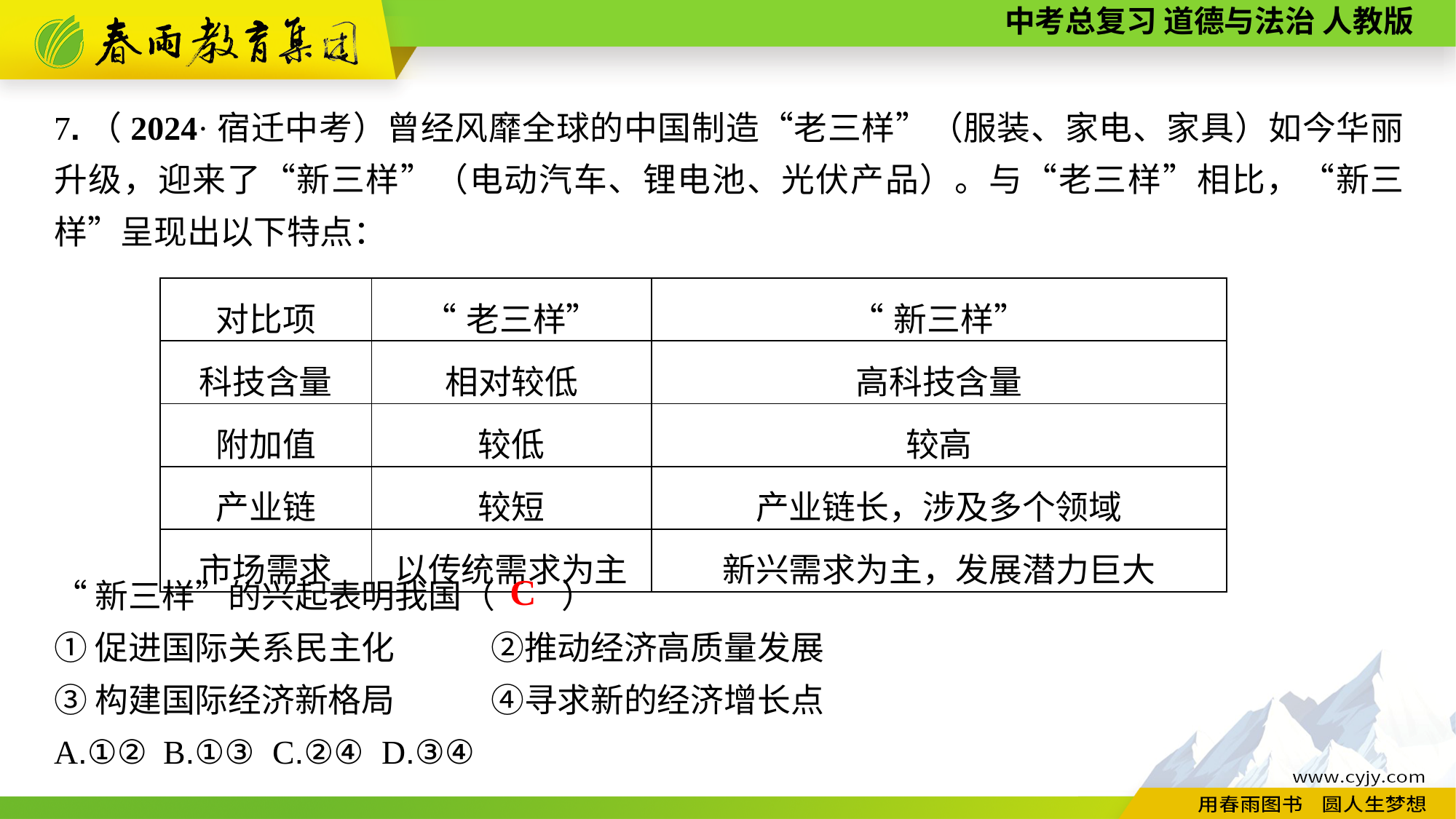

7.（2024·宿迁中考）曾经风靡全球的中国制造“老三样”（服装、家电、家具）如今华丽升级，迎来了“新三样”（电动汽车、锂电池、光伏产品）。与“老三样”相比，“新三样”呈现出以下特点：

“新三样”的兴起表明我国（　　）
①促进国际关系民主化	②推动经济高质量发展
③构建国际经济新格局	④寻求新的经济增长点
A.①②	B.①③	C.②④	D.③④
| 对比项 | “老三样” | “新三样” |
| --- | --- | --- |
| 科技含量 | 相对较低 | 高科技含量 |
| 附加值 | 较低 | 较高 |
| 产业链 | 较短 | 产业链长，涉及多个领域 |
| 市场需求 | 以传统需求为主 | 新兴需求为主，发展潜力巨大 |
C